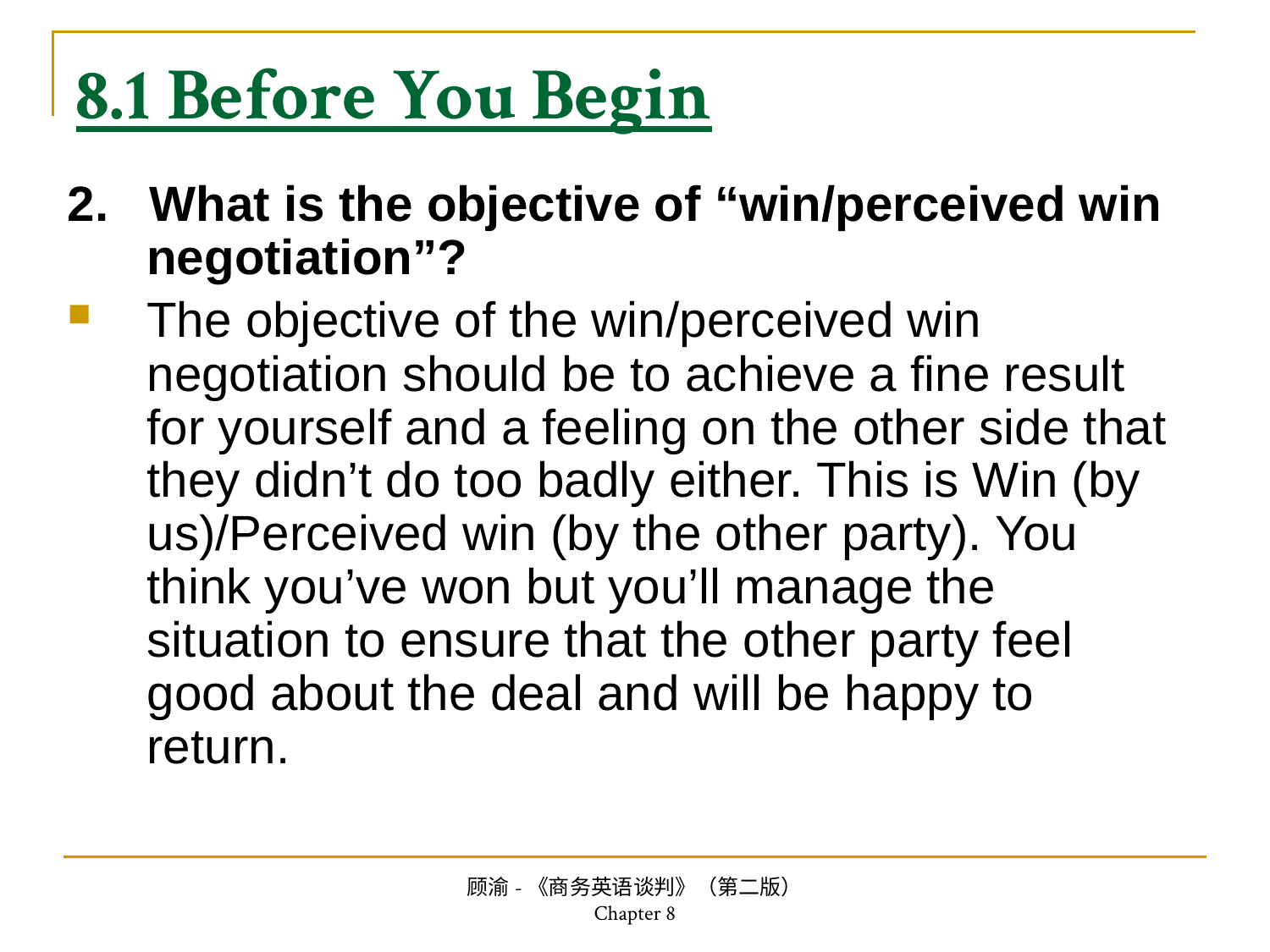

# 8.1 Before You Begin
2.   What is the objective of “win/perceived win negotiation”?
The objective of the win/perceived win negotiation should be to achieve a fine result for yourself and a feeling on the other side that they didn’t do too badly either. This is Win (by us)/Perceived win (by the other party). You think you’ve won but you’ll manage the situation to ensure that the other party feel good about the deal and will be happy to return.

6
顾渝-《商务英语谈判》（第二版） Chapter 8